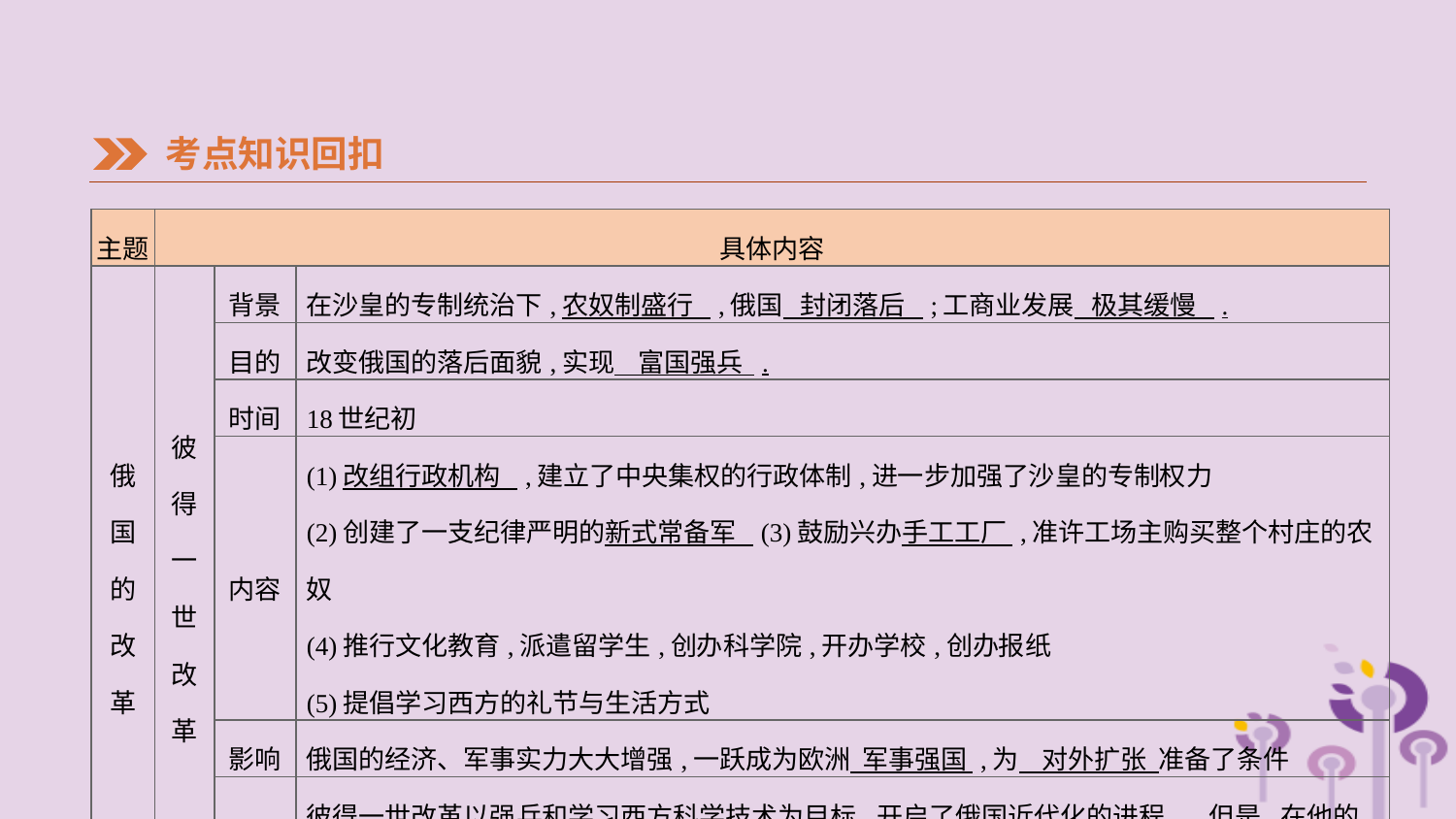

考点知识回扣

| 主题 | 具体内容 |  |  |
| --- | --- | --- | --- |
| 俄 国 的 改 革 | 彼 得 一 世 改 革 | 背景 | 在沙皇的专制统治下,农奴制盛行 ,俄国 封闭落后 ;工商业发展 极其缓慢 . |
|  |  | 目的 | 改变俄国的落后面貌,实现 富国强兵 . |
|  |  | 时间 | 18世纪初 |
|  |  | 内容 | (1)改组行政机构 ,建立了中央集权的行政体制,进一步加强了沙皇的专制权力 (2)创建了一支纪律严明的新式常备军 (3)鼓励兴办手工工厂 ,准许工场主购买整个村庄的农奴 (4)推行文化教育,派遣留学生,创办科学院,开办学校,创办报纸 (5)提倡学习西方的礼节与生活方式 |
|  |  | 影响 | 俄国的经济、军事实力大大增强,一跃成为欧洲 军事强国 ,为 对外扩张 准备了条件 |
|  |  | 评价 | 彼得一世改革以强兵和学习西方科学技术为目标,开启了俄国近代化的进程 。但是,在他的统治下, 农奴制 却进一步强化,后来成为俄国社会发展的障碍 |